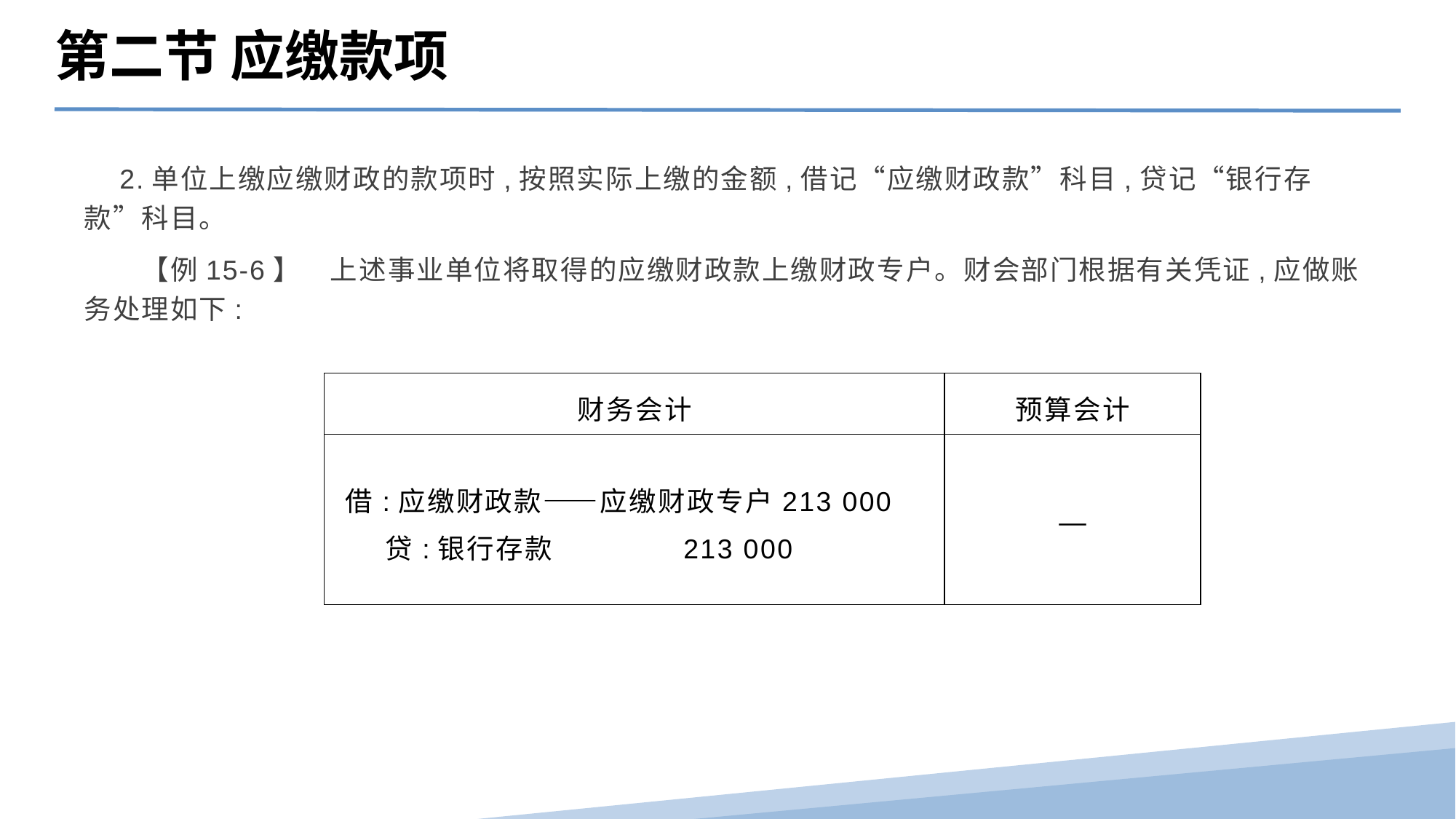

第二节 应缴款项
　2.单位上缴应缴财政的款项时,按照实际上缴的金额,借记“应缴财政款”科目,贷记“银行存款”科目。
　　【例15-6】　上述事业单位将取得的应缴财政款上缴财政专户。财会部门根据有关凭证,应做账务处理如下:
| 财务会计 | 预算会计 |
| --- | --- |
| 借:应缴财政款——应缴财政专户213 000 贷:银行存款 213 000 | — |